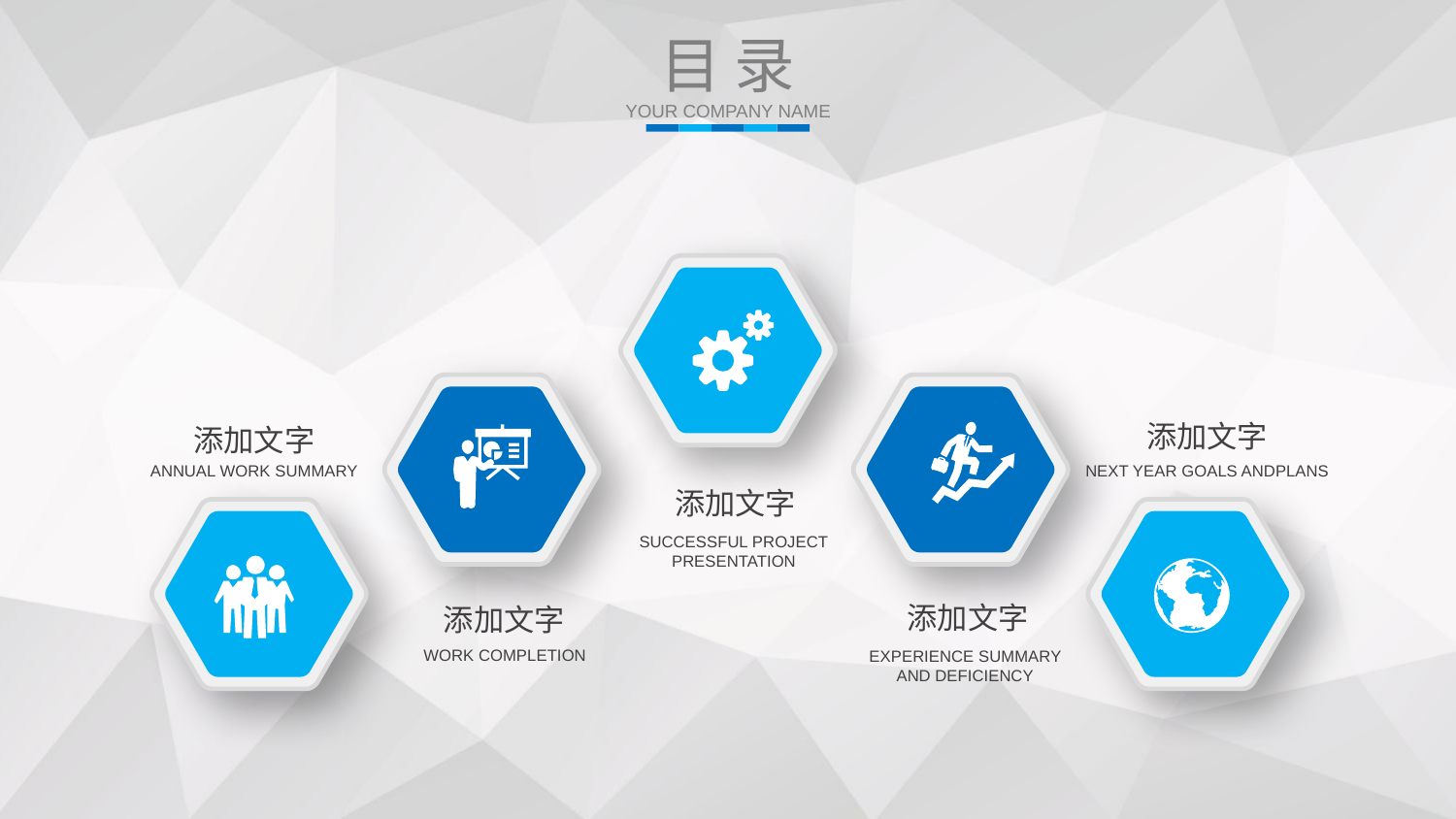

目 录
YOUR COMPANY NAME

添加文字
NEXT YEAR GOALS ANDPLANS
添加文字
ANNUAL WORK SUMMARY
添加文字
SUCCESSFUL PROJECT PRESENTATION

添加文字
EXPERIENCE SUMMARY AND DEFICIENCY
添加文字
WORK COMPLETION